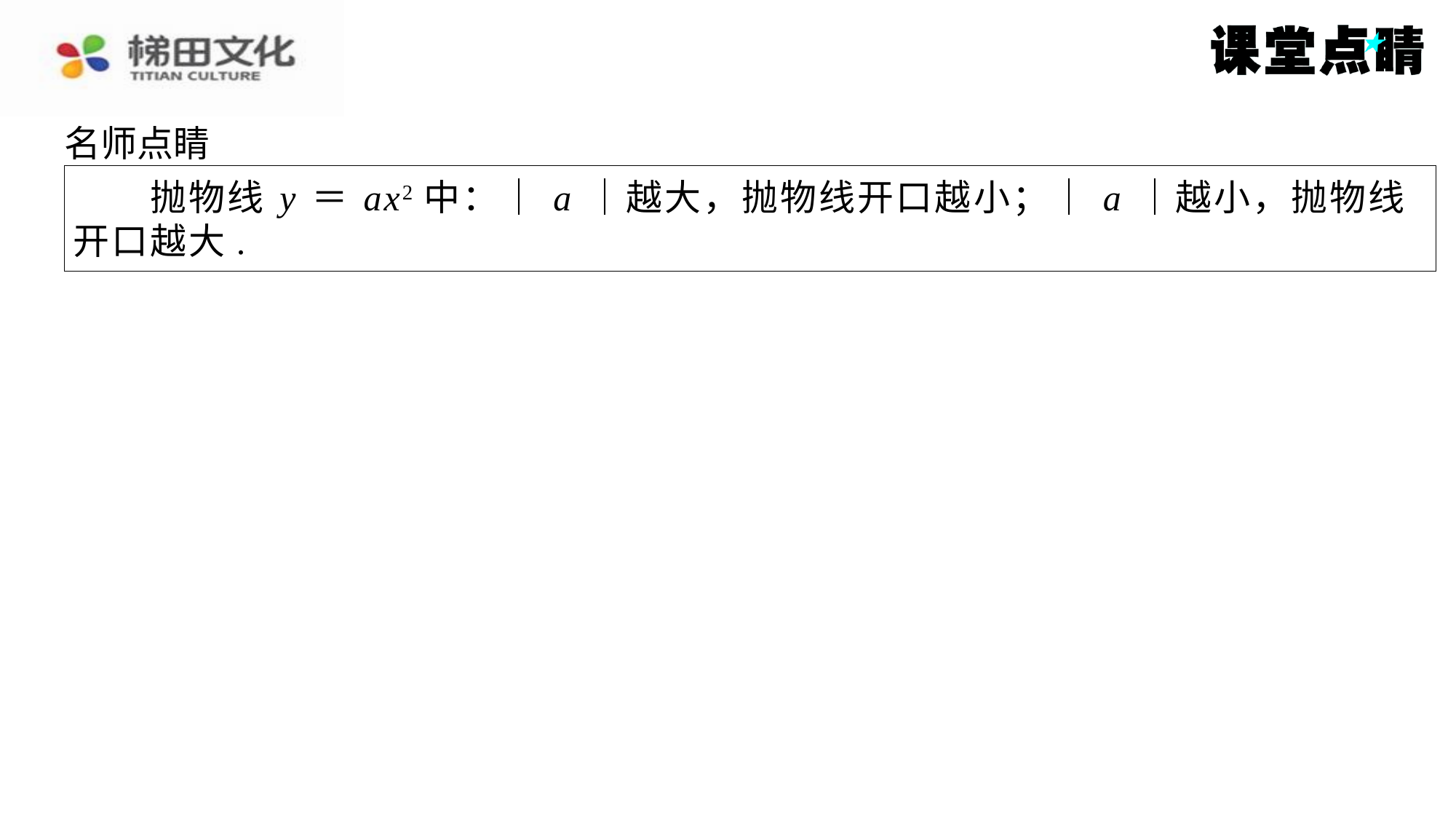

名师点睛
　　抛物线 y ＝ ax2中：｜ a ｜越大，抛物线开口越小；｜ a ｜越小，抛物线
开口越大.